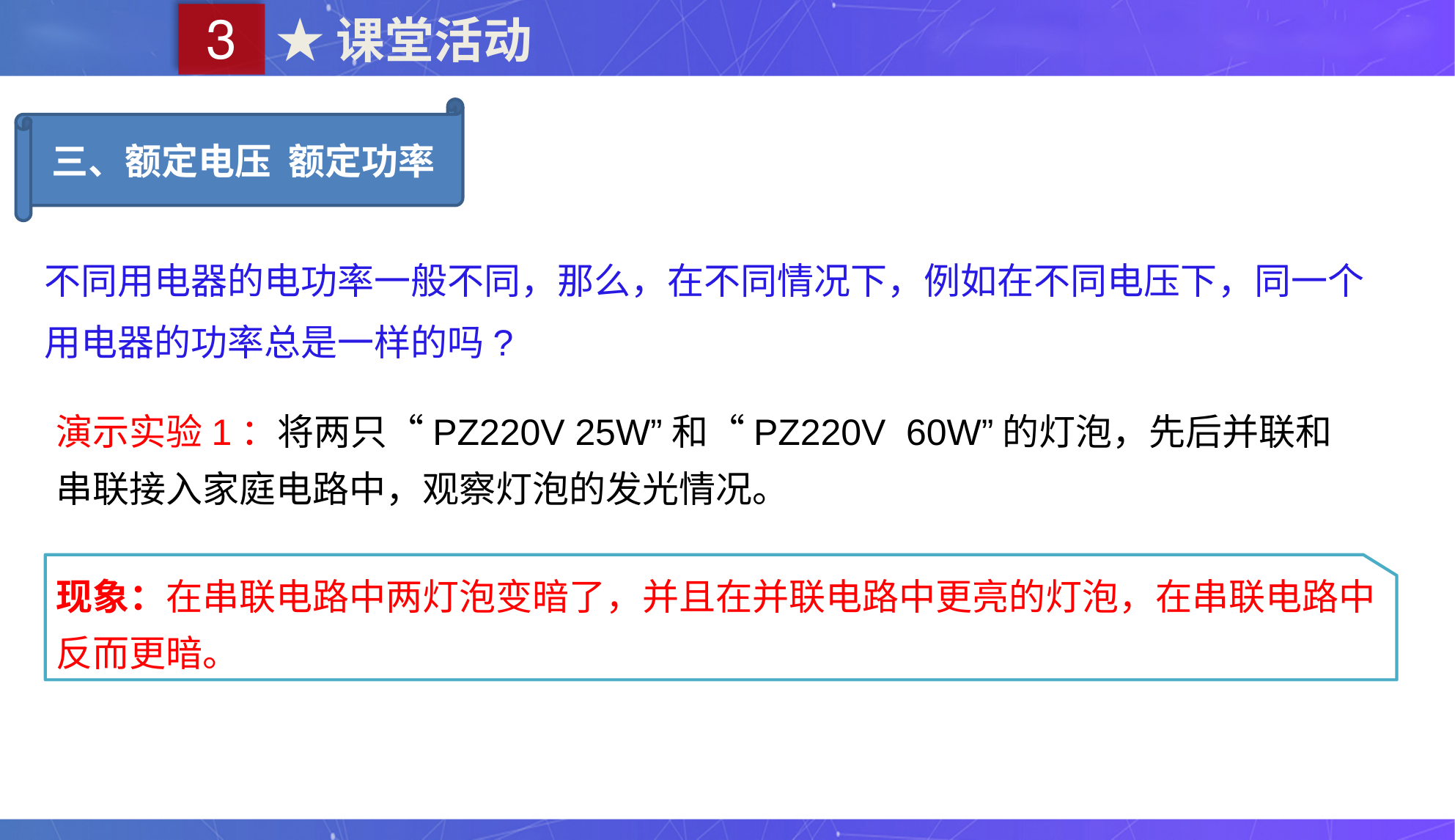

3
★课堂活动
三、额定电压  额定功率
不同用电器的电功率一般不同，那么，在不同情况下，例如在不同电压下，同一个用电器的功率总是一样的吗?
演示实验1：将两只“PZ220V 25W”和“PZ220V  60W”的灯泡，先后并联和串联接入家庭电路中，观察灯泡的发光情况。
现象：在串联电路中两灯泡变暗了，并且在并联电路中更亮的灯泡，在串联电路中反而更暗。